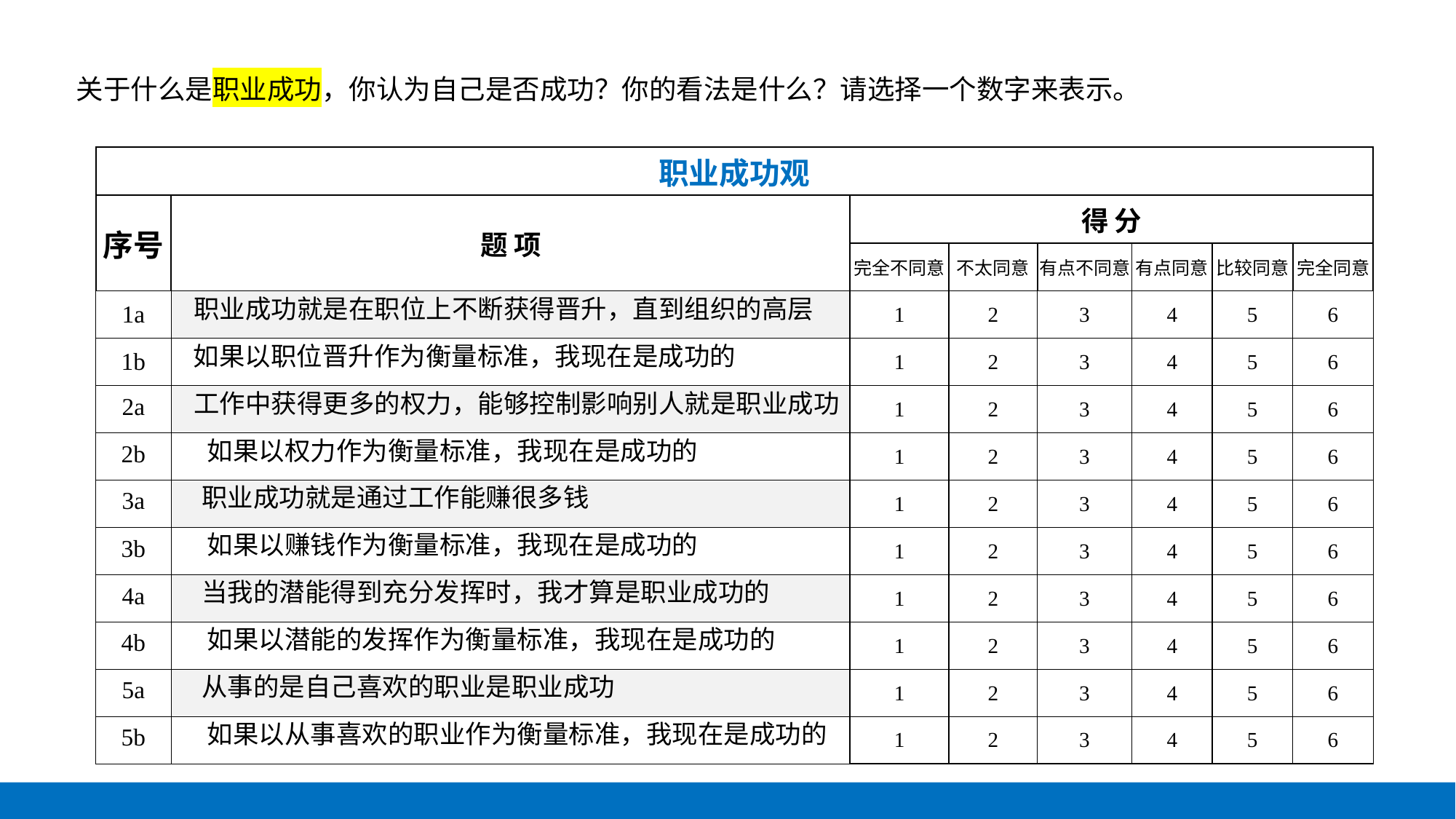

关于什么是职业成功，你认为自己是否成功？你的看法是什么？请选择一个数字来表示。
| 职业成功观 |  |  |  |  |  |  |  |
| --- | --- | --- | --- | --- | --- | --- | --- |
| 序号 | 题 项 | 得 分 |  |  |  |  |  |
|  |  | 完全不同意 | 不太同意 | 有点不同意 | 有点同意 | 比较同意 | 完全同意 |
| 1a | 职业成功就是在职位上不断获得晋升，直到组织的高层 | 1 | 2 | 3 | 4 | 5 | 6 |
| 1b | 如果以职位晋升作为衡量标准，我现在是成功的 | 1 | 2 | 3 | 4 | 5 | 6 |
| 2a | 工作中获得更多的权力，能够控制影响别人就是职业成功 | 1 | 2 | 3 | 4 | 5 | 6 |
| 2b | 如果以权力作为衡量标准，我现在是成功的 | 1 | 2 | 3 | 4 | 5 | 6 |
| 3a | 职业成功就是通过工作能赚很多钱 | 1 | 2 | 3 | 4 | 5 | 6 |
| 3b | 如果以赚钱作为衡量标准，我现在是成功的 | 1 | 2 | 3 | 4 | 5 | 6 |
| 4a | 当我的潜能得到充分发挥时，我才算是职业成功的 | 1 | 2 | 3 | 4 | 5 | 6 |
| 4b | 如果以潜能的发挥作为衡量标准，我现在是成功的 | 1 | 2 | 3 | 4 | 5 | 6 |
| 5a | 从事的是自己喜欢的职业是职业成功 | 1 | 2 | 3 | 4 | 5 | 6 |
| 5b | 如果以从事喜欢的职业作为衡量标准，我现在是成功的 | 1 | 2 | 3 | 4 | 5 | 6 |